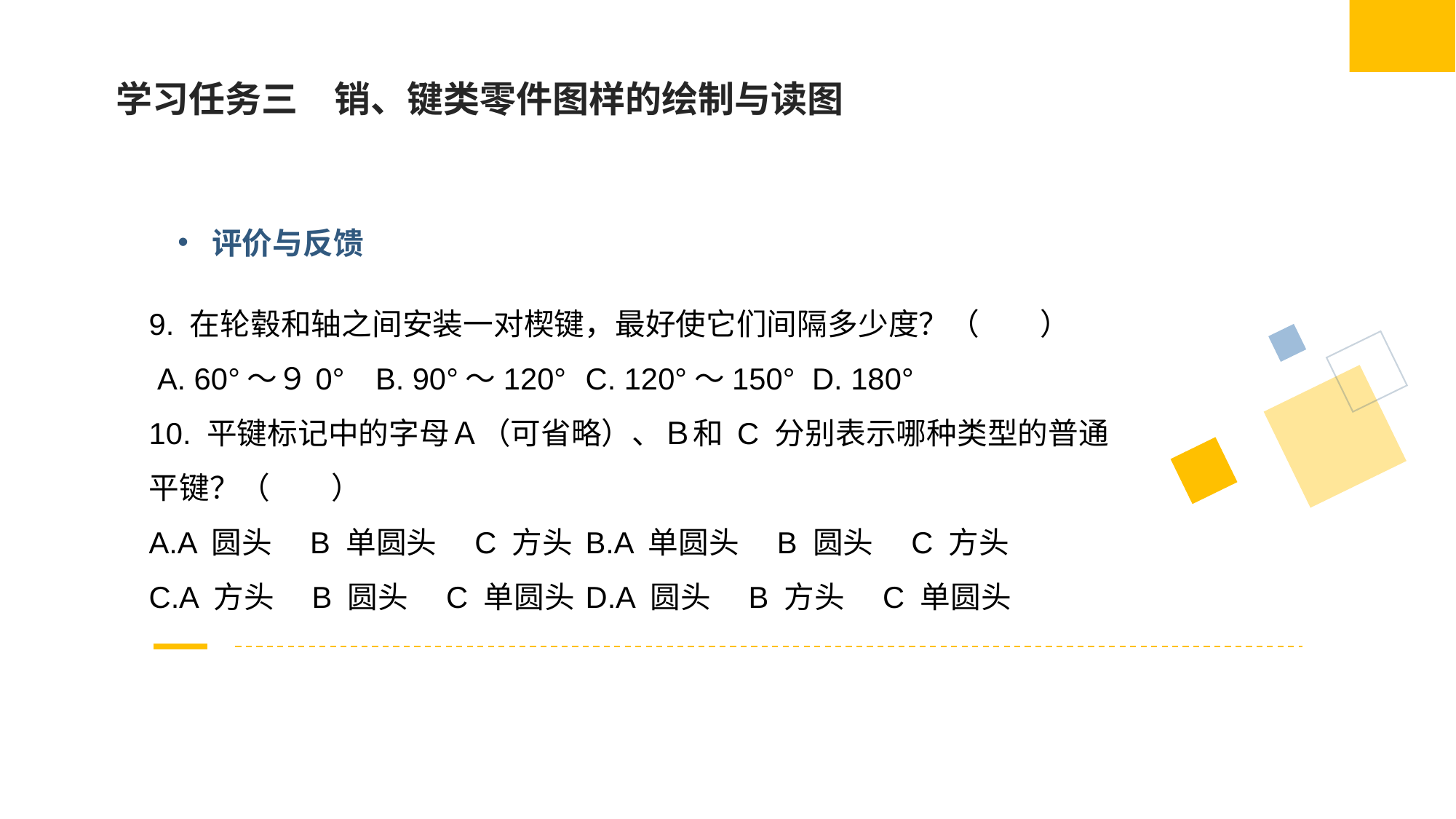

学习任务三　销、键类零件图样的绘制与读图

评价与反馈
9. 在轮毂和轴之间安装一对楔键，最好使它们间隔多少度？（　　）
 A. 60°～９0°	 B. 90°～120°	C. 120°～150°	 D. 180°
10. 平键标记中的字母Ａ（可省略）、Ｂ和 C 分别表示哪种类型的普通平键？（　　）
A.A 圆头　B 单圆头　C 方头	B.A 单圆头　B 圆头　C 方头
C.A 方头　B 圆头　C 单圆头	D.A 圆头　B 方头　C 单圆头